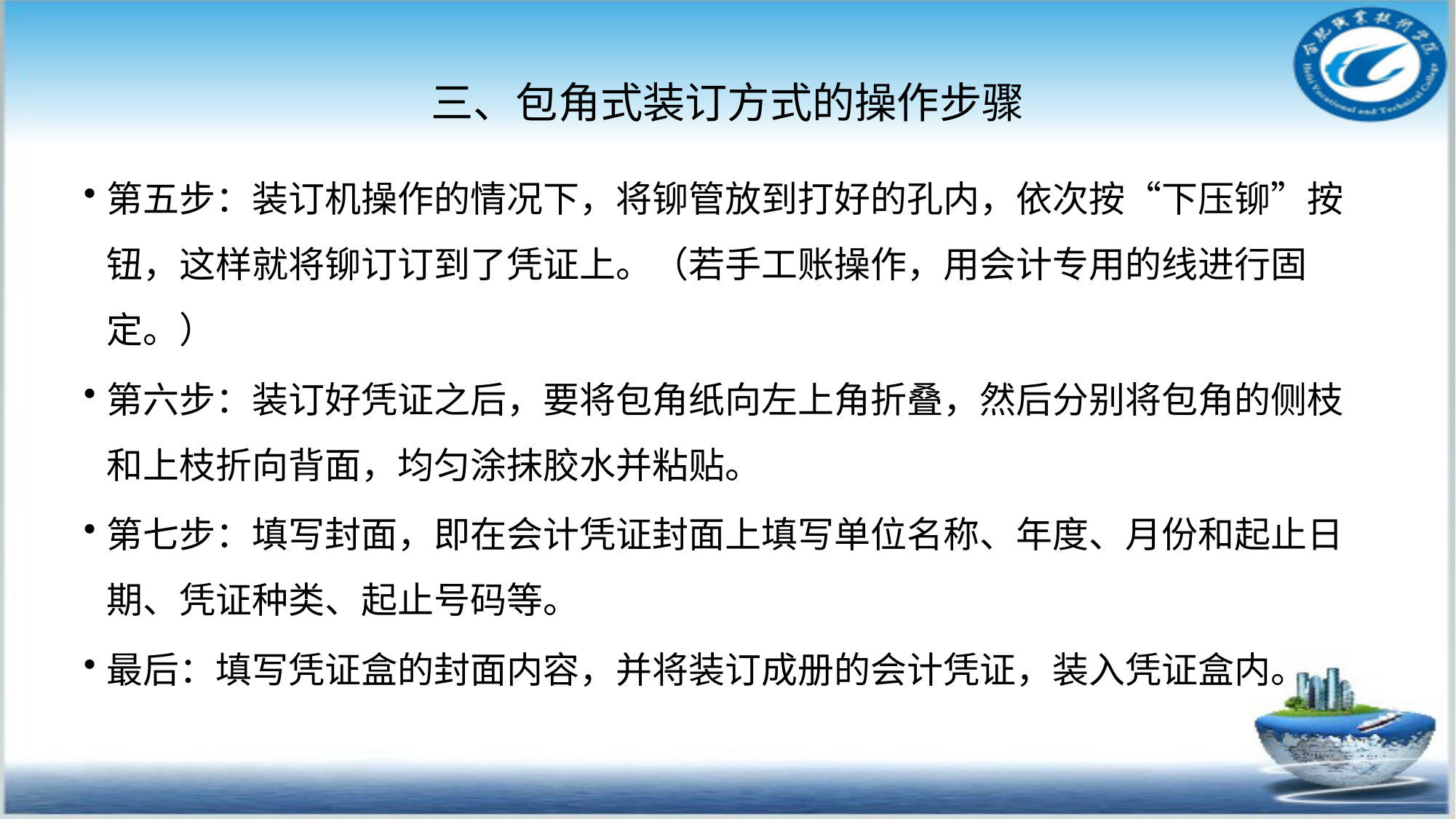

# 三、包角式装订方式的操作步骤
第五步：装订机操作的情况下，将铆管放到打好的孔内，依次按“下压铆”按钮，这样就将铆订订到了凭证上。（若手工账操作，用会计专用的线进行固定。）
第六步：装订好凭证之后，要将包角纸向左上角折叠，然后分别将包角的侧枝和上枝折向背面，均匀涂抹胶水并粘贴。
第七步：填写封面，即在会计凭证封面上填写单位名称、年度、月份和起止日期、凭证种类、起止号码等。
最后：填写凭证盒的封面内容，并将装订成册的会计凭证，装入凭证盒内。